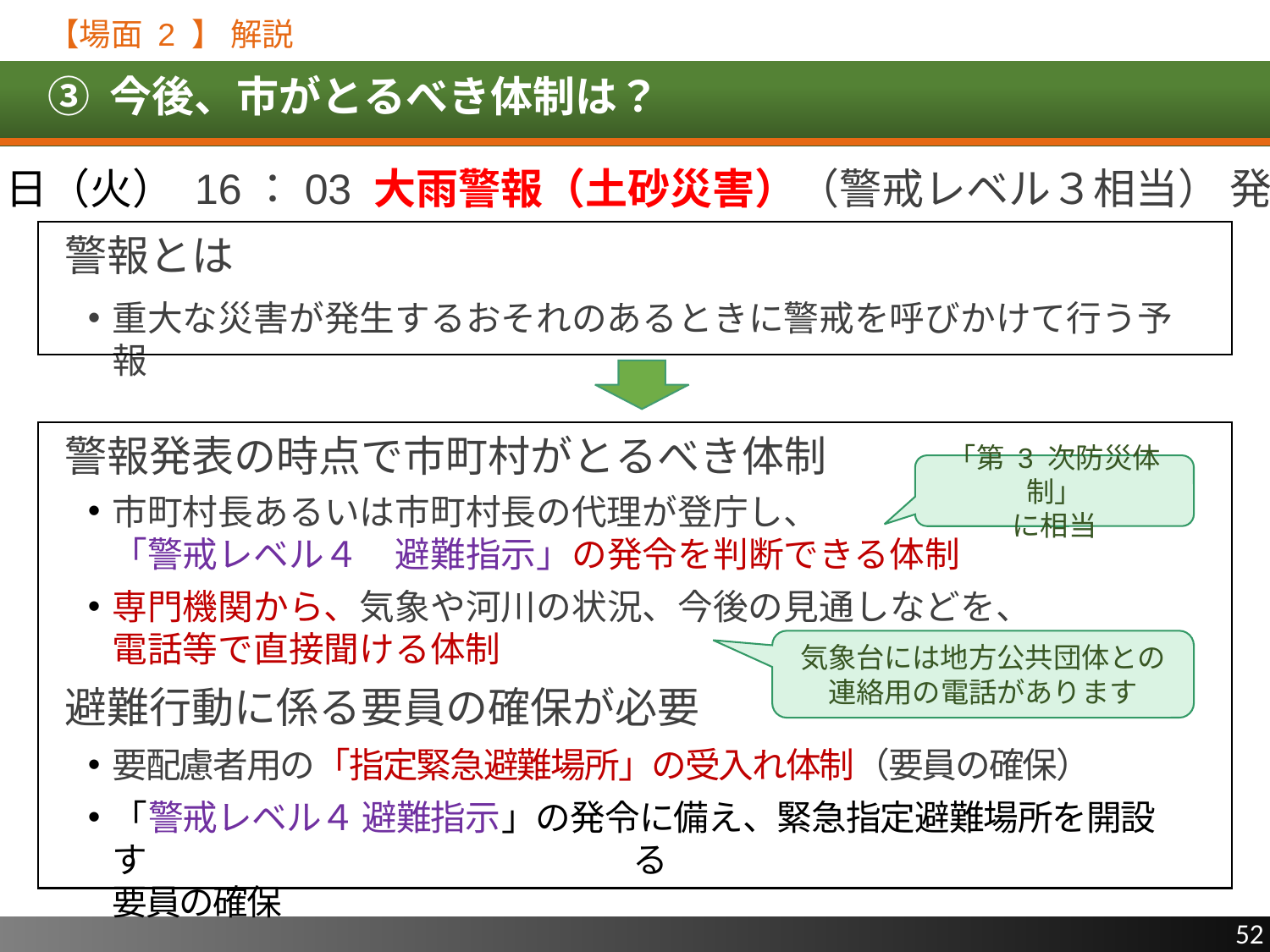

【場面 2 】 解説
# ③ 今後、市がとるべき体制は？
19日（火） 16：03 大雨警報（土砂災害）（警戒レベル３相当） 発表

警報とは
重大な災害が発生するおそれのあるときに警戒を呼びかけて行う予報

警報発表の時点で市町村がとるべき体制
「第 3 次防災体制」
に相当
市町村長あるいは市町村長の代理が登庁し、
「警戒レベル４　避難指示」の発令を判断できる体制
専門機関から、気象や河川の状況、今後の見通しなどを、
電話等で直接聞ける体制
気象台には地方公共団体との
連絡用の電話があります
避難行動に係る要員の確保が必要
要配慮者用の「指定緊急避難場所」の受入れ体制（要員の確保）
「警戒レベル４ 避難指示」の発令に備え、緊急指定避難場所を開設する
要員の確保
52